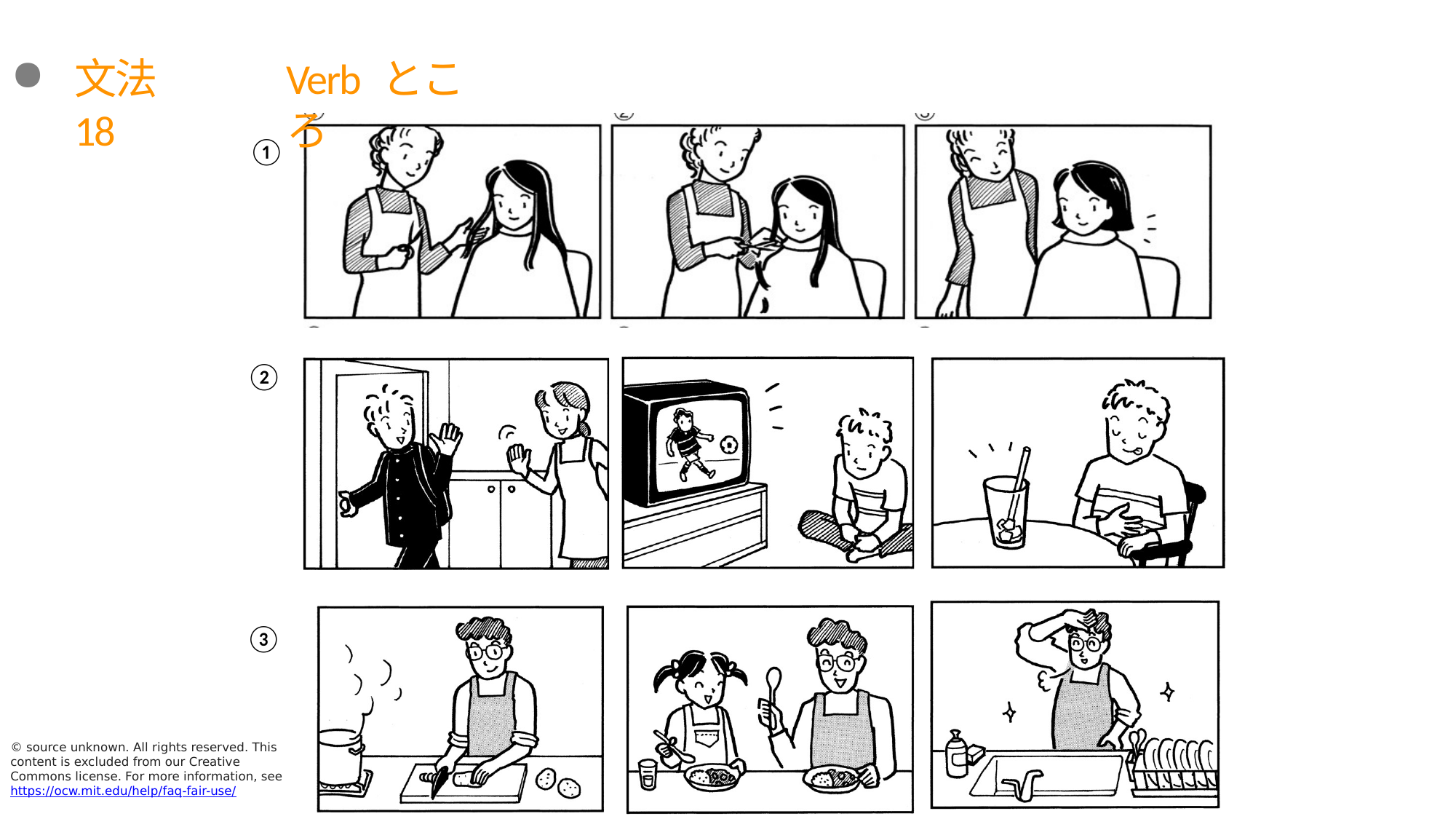

# ⽂法18
Verb ところ

①

②

③
© source unknown. All rights reserved. This content is excluded from our Creative Commons license. For more information, see https://ocw.mit.edu/help/faq-fair-use/